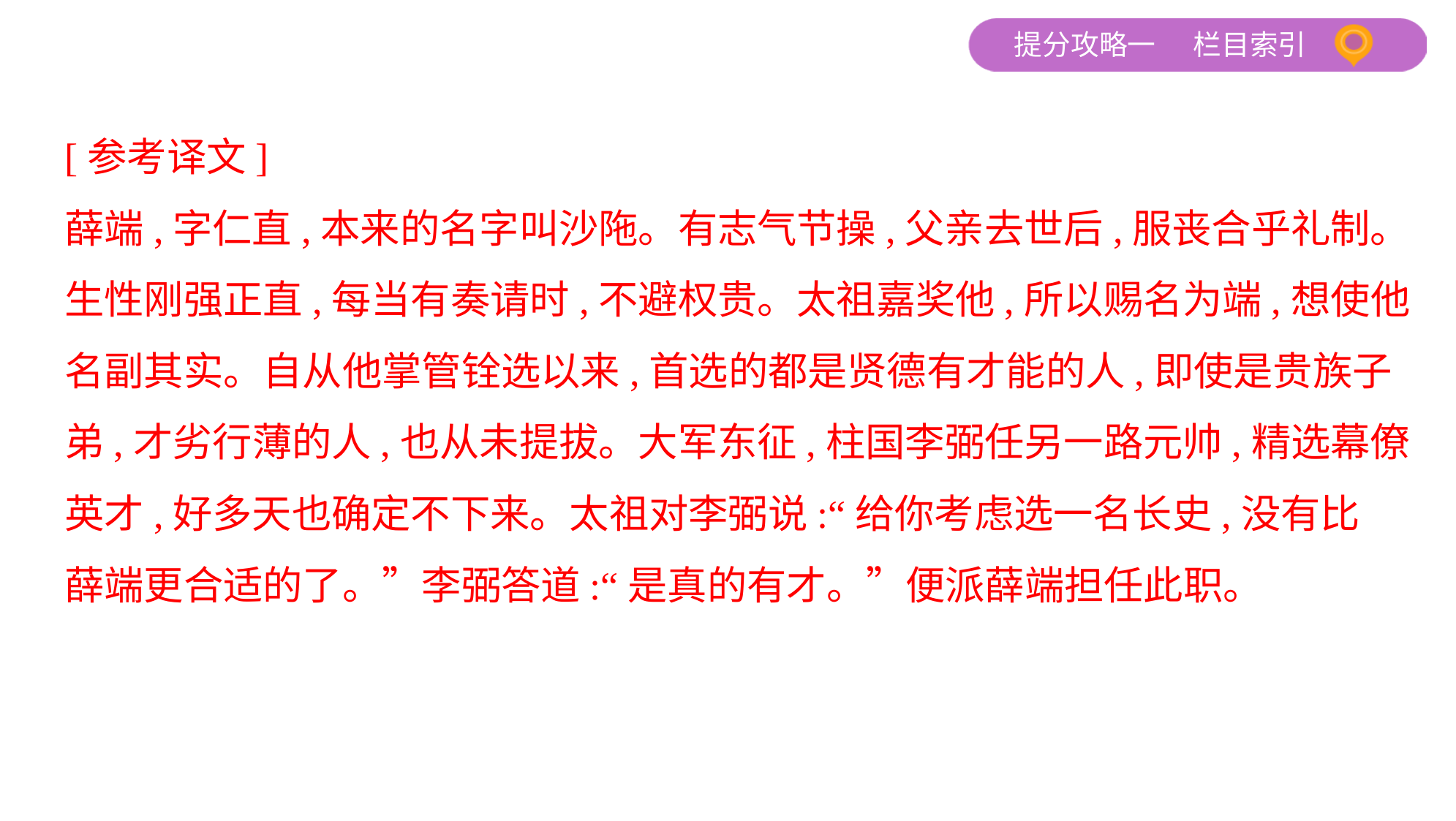

[参考译文]
薛端,字仁直,本来的名字叫沙陁。有志气节操,父亲去世后,服丧合乎礼制。
生性刚强正直,每当有奏请时,不避权贵。太祖嘉奖他,所以赐名为端,想使他
名副其实。自从他掌管铨选以来,首选的都是贤德有才能的人,即使是贵族子
弟,才劣行薄的人,也从未提拔。大军东征,柱国李弼任另一路元帅,精选幕僚
英才,好多天也确定不下来。太祖对李弼说:“给你考虑选一名长史,没有比
薛端更合适的了。”李弼答道:“是真的有才。”便派薛端担任此职。